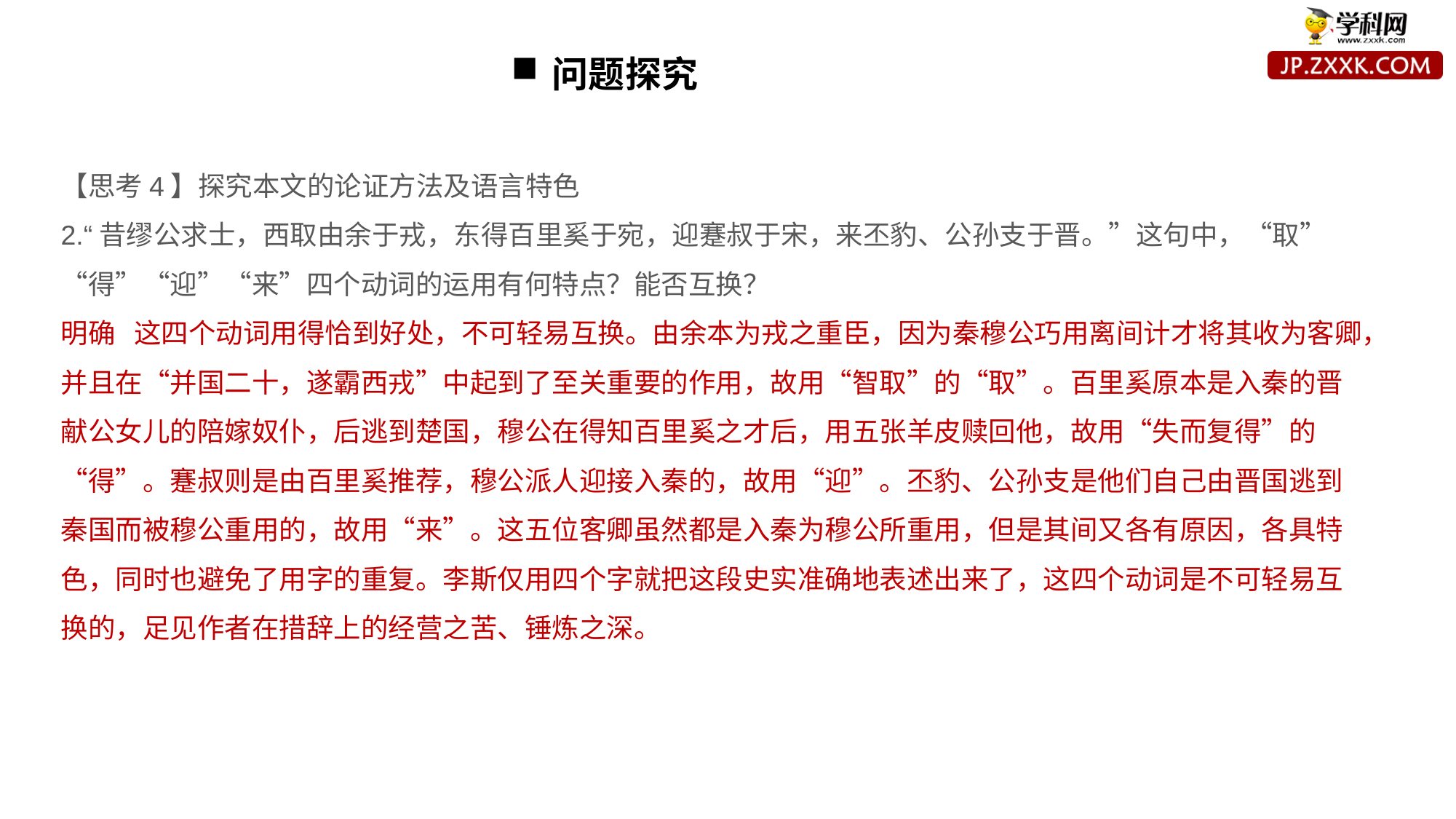

问题探究

【思考4】探究本文的论证方法及语言特色
2.“昔缪公求士，西取由余于戎，东得百里奚于宛，迎蹇叔于宋，来丕豹、公孙支于晋。”这句中，“取”“得”“迎”“来”四个动词的运用有何特点？能否互换？
明确   这四个动词用得恰到好处，不可轻易互换。由余本为戎之重臣，因为秦穆公巧用离间计才将其收为客卿，并且在“并国二十，遂霸西戎”中起到了至关重要的作用，故用“智取”的“取”。百里奚原本是入秦的晋献公女儿的陪嫁奴仆，后逃到楚国，穆公在得知百里奚之才后，用五张羊皮赎回他，故用“失而复得”的“得”。蹇叔则是由百里奚推荐，穆公派人迎接入秦的，故用“迎”。丕豹、公孙支是他们自己由晋国逃到秦国而被穆公重用的，故用“来”。这五位客卿虽然都是入秦为穆公所重用，但是其间又各有原因，各具特色，同时也避免了用字的重复。李斯仅用四个字就把这段史实准确地表述出来了，这四个动词是不可轻易互换的，足见作者在措辞上的经营之苦、锤炼之深。